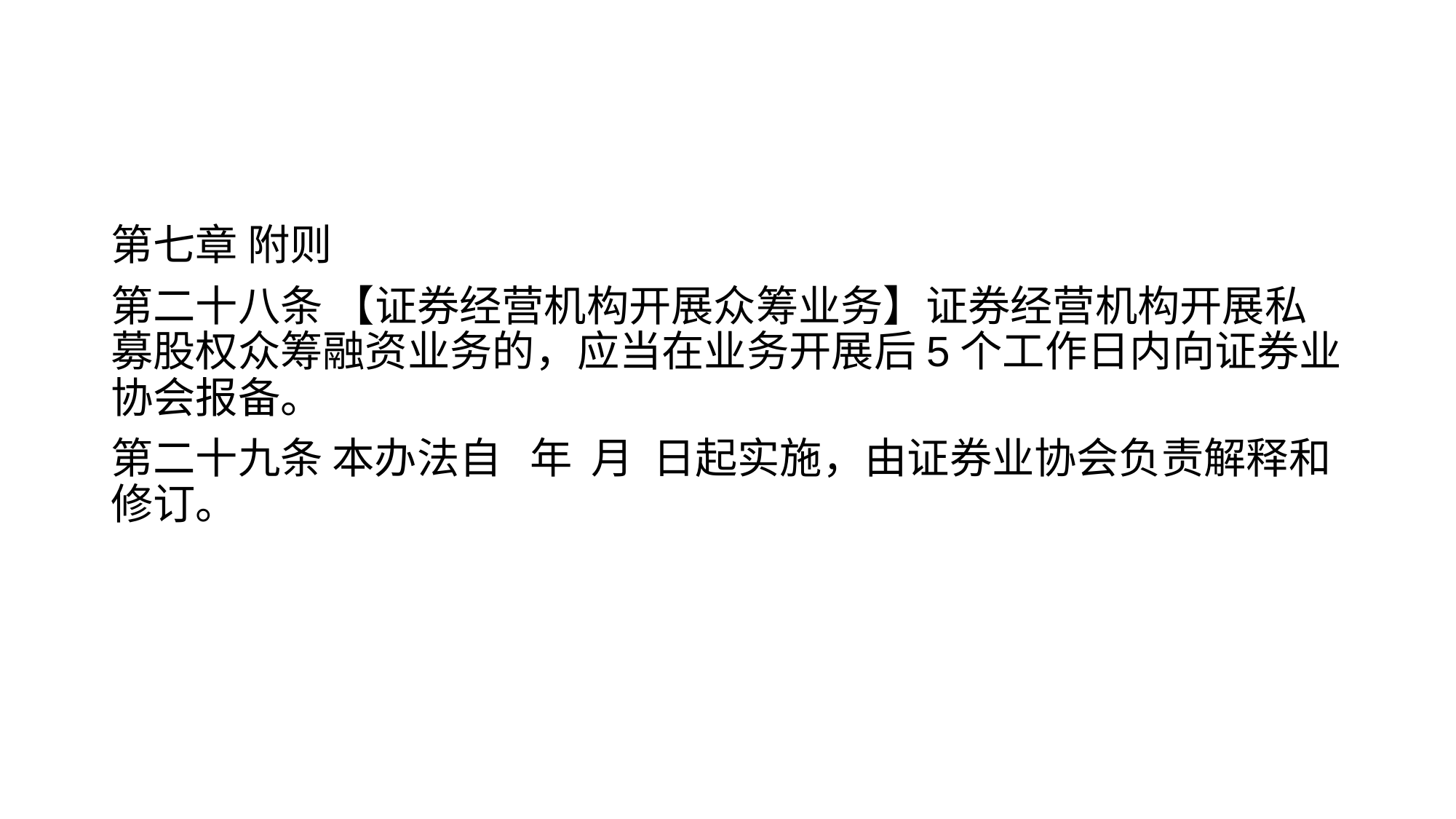

#
第七章 附则
第二十八条 【证券经营机构开展众筹业务】证券经营机构开展私募股权众筹融资业务的，应当在业务开展后5个工作日内向证券业协会报备。
第二十九条 本办法自   年  月  日起实施，由证券业协会负责解释和修订。